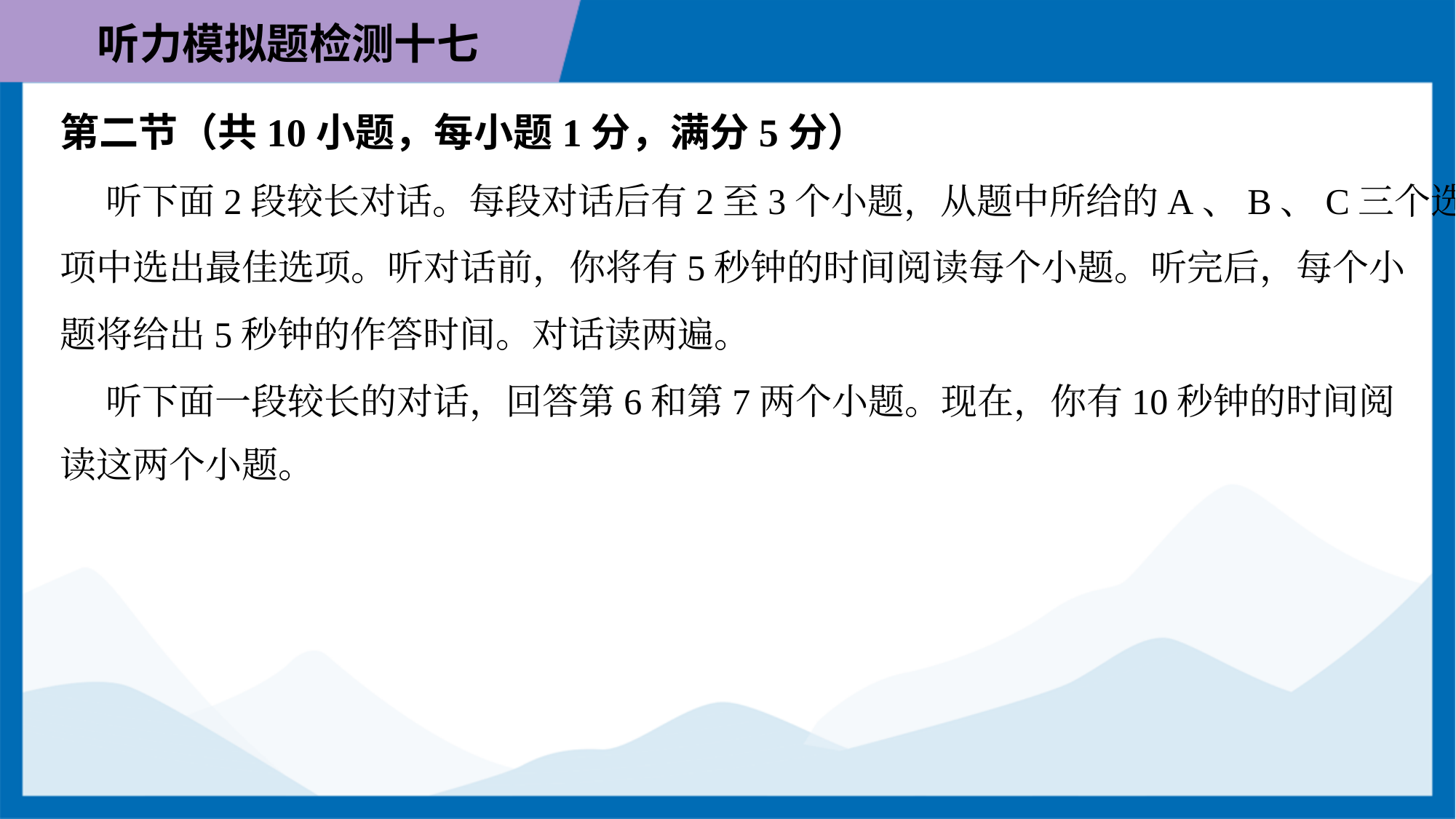

第二节（共10小题，每小题1分，满分5分）
    听下面2段较长对话。每段对话后有2至3个小题，从题中所给的A、B、C三个选
项中选出最佳选项。听对话前，你将有5秒钟的时间阅读每个小题。听完后，每个小
题将给出5秒钟的作答时间。对话读两遍。
    听下面一段较长的对话，回答第6和第7两个小题。现在，你有10秒钟的时间阅
读这两个小题。